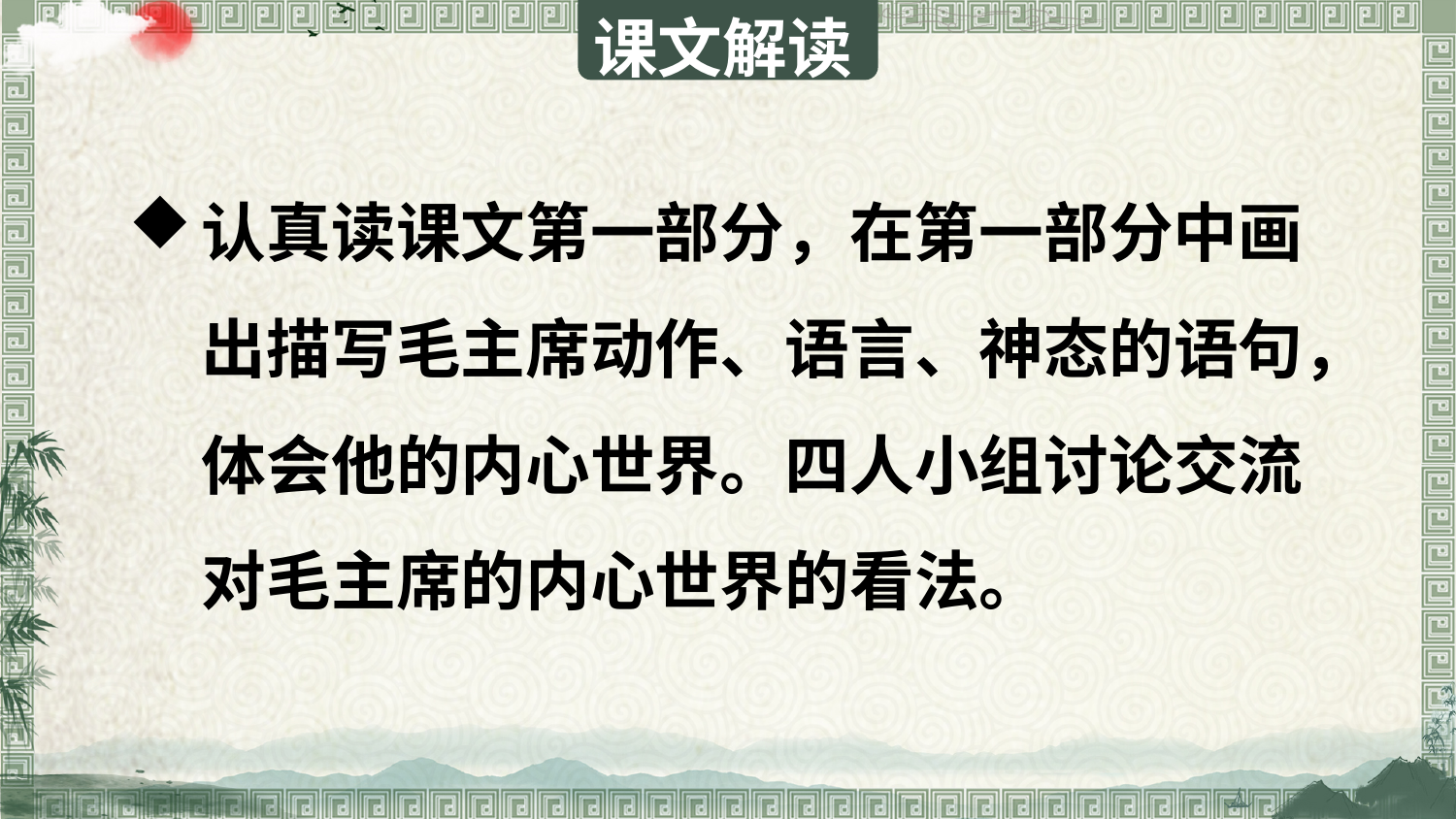

课文解读
认真读课文第一部分，在第一部分中画出描写毛主席动作、语言、神态的语句，体会他的内心世界。四人小组讨论交流对毛主席的内心世界的看法。